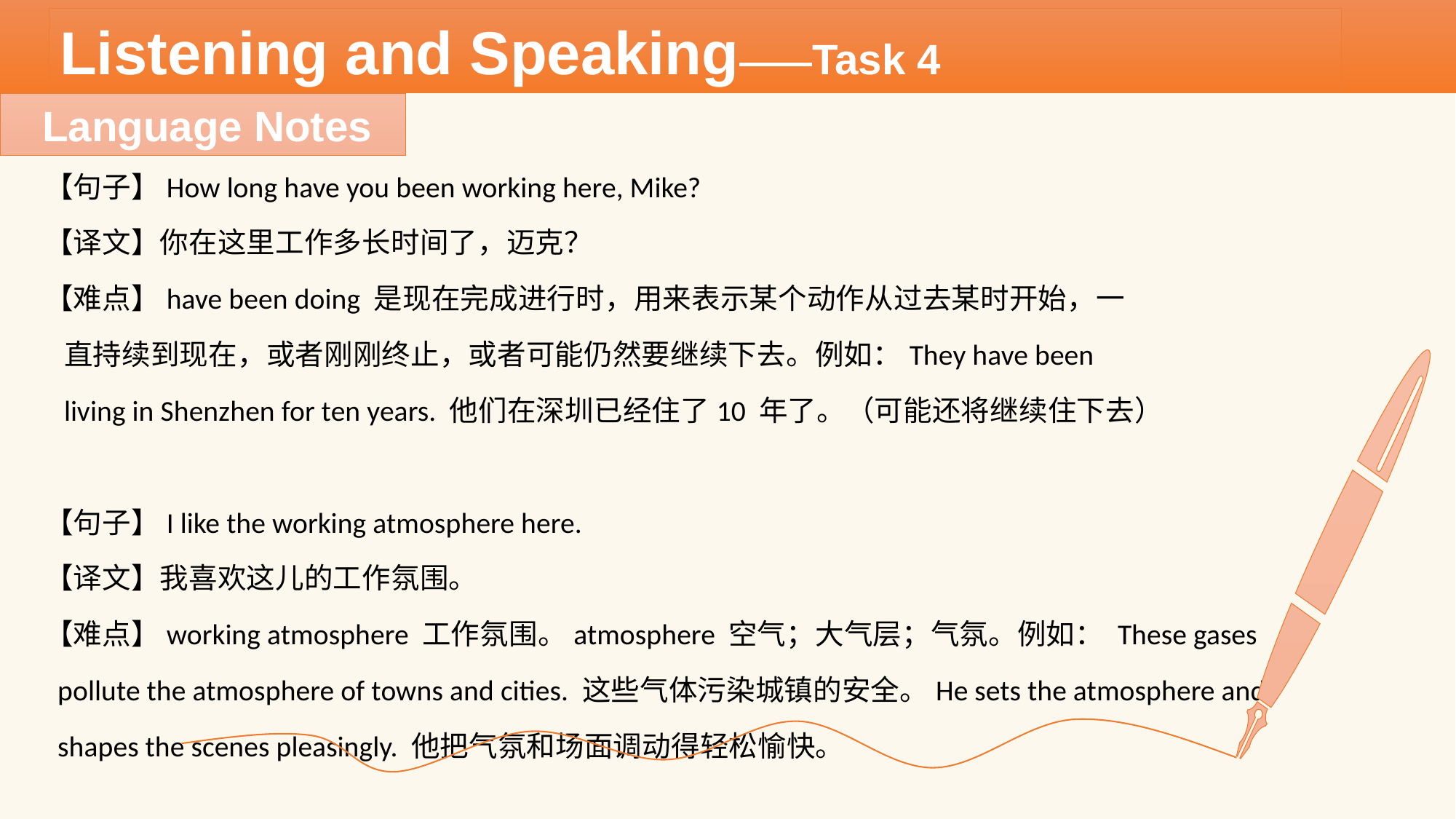

Listening and Speaking——Task 4
Language Notes
【句子】How long have you been working here, Mike?
【译文】你在这里工作多长时间了，迈克？
【难点】have been doing 是现在完成进行时，用来表示某个动作从过去某时开始，一
  直持续到现在，或者刚刚终止，或者可能仍然要继续下去。例如：They have been
   living in Shenzhen for ten years. 他们在深圳已经住了10 年了。（可能还将继续住下去）

【句子】I like the working atmosphere here.
【译文】我喜欢这儿的工作氛围。
【难点】working atmosphere 工作氛围。atmosphere 空气；大气层；气氛。例如： These gases
  pollute the atmosphere of towns and cities. 这些气体污染城镇的安全。He sets the atmosphere and
  shapes the scenes pleasingly. 他把气氛和场面调动得轻松愉快。